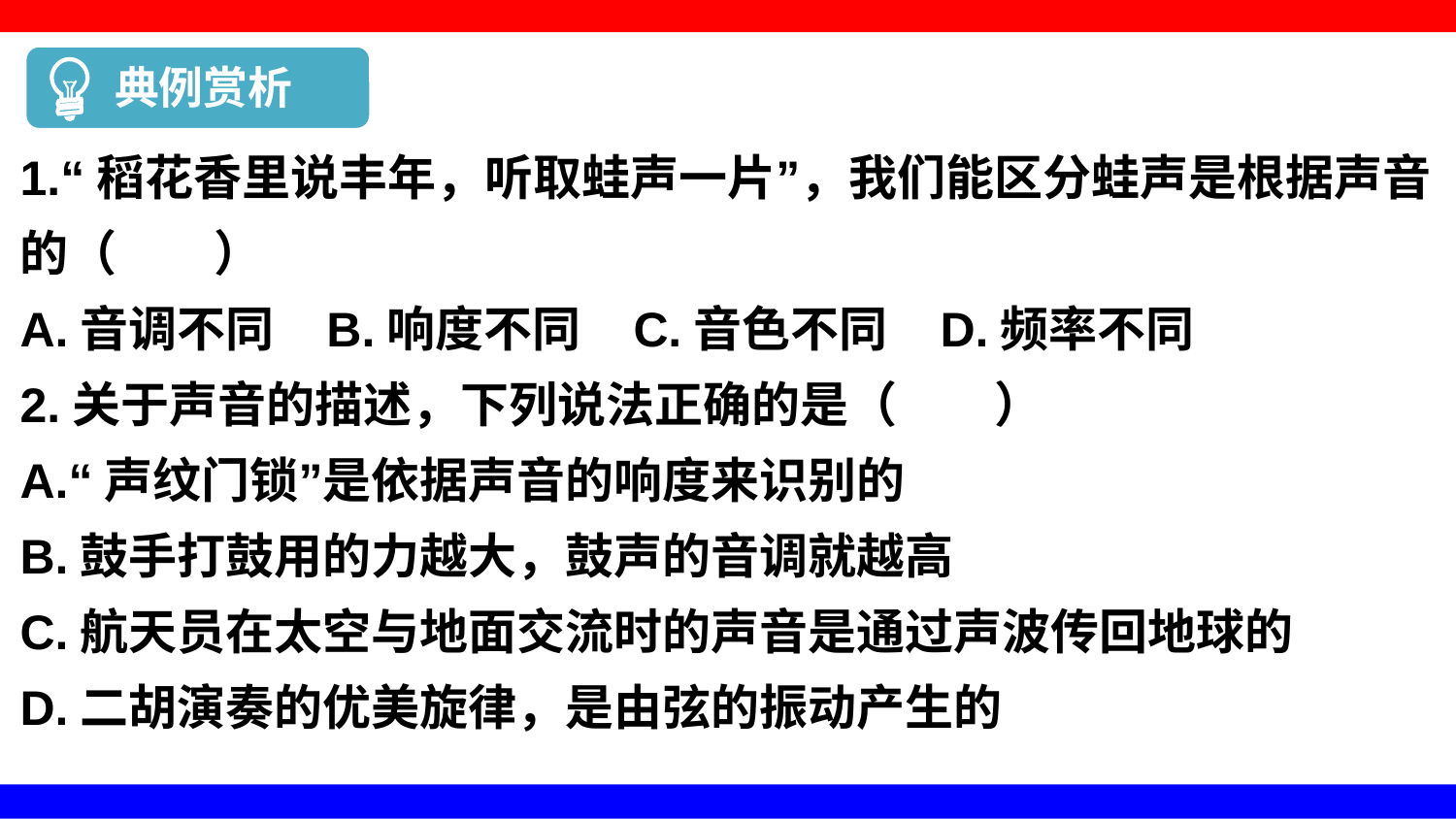

典例赏析

1.“稻花香里说丰年，听取蛙声一片”，我们能区分蛙声是根据声音的（　　）
A.音调不同   B.响度不同   C.音色不同   D.频率不同
2.关于声音的描述，下列说法正确的是（　　）
A.“声纹门锁”是依据声音的响度来识别的
B.鼓手打鼓用的力越大，鼓声的音调就越高
C.航天员在太空与地面交流时的声音是通过声波传回地球的
D.二胡演奏的优美旋律，是由弦的振动产生的